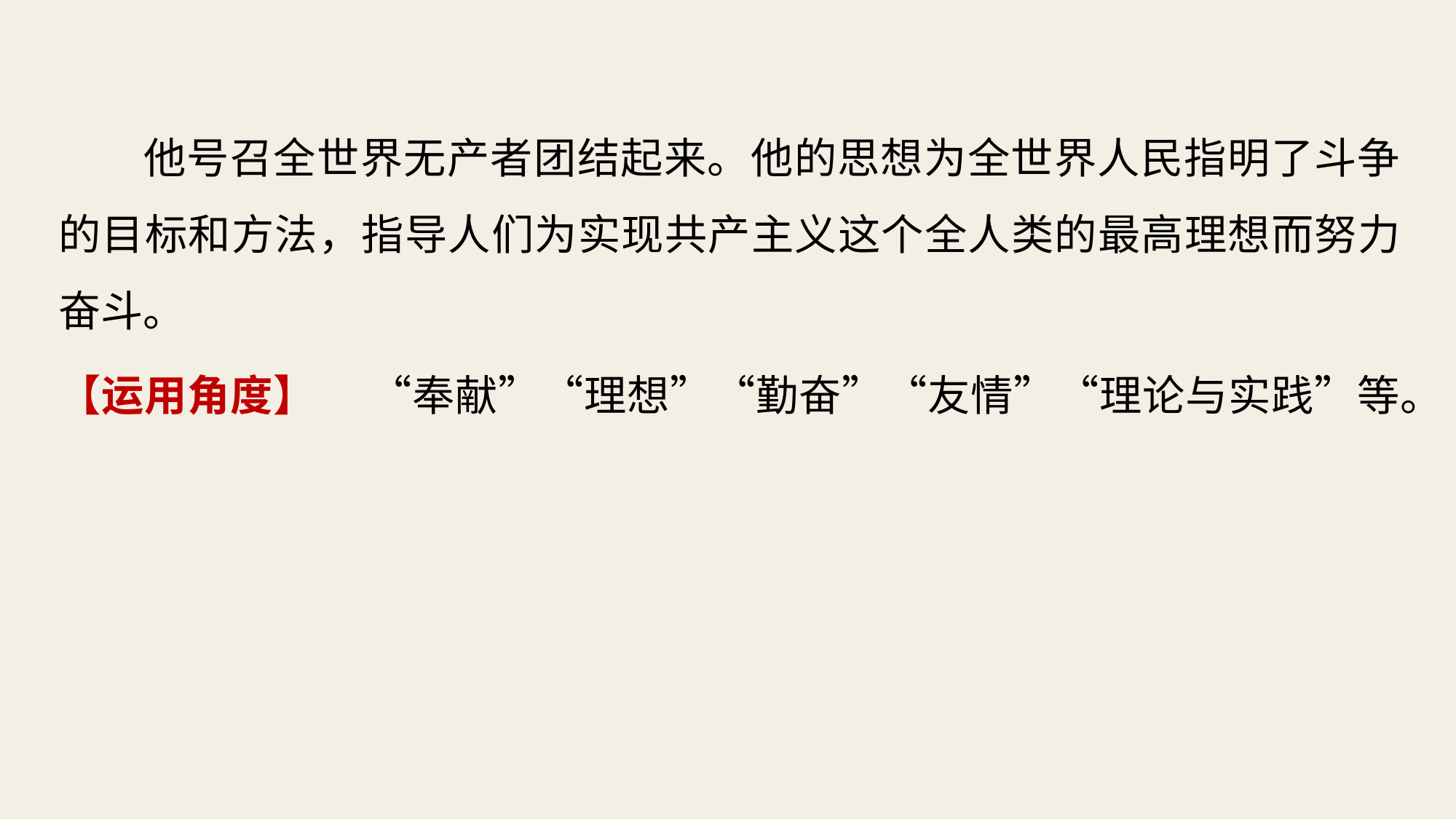

他号召全世界无产者团结起来。他的思想为全世界人民指明了斗争的目标和方法，指导人们为实现共产主义这个全人类的最高理想而努力奋斗。
【运用角度】 　“奉献”“理想”“勤奋”“友情”“理论与实践”等。